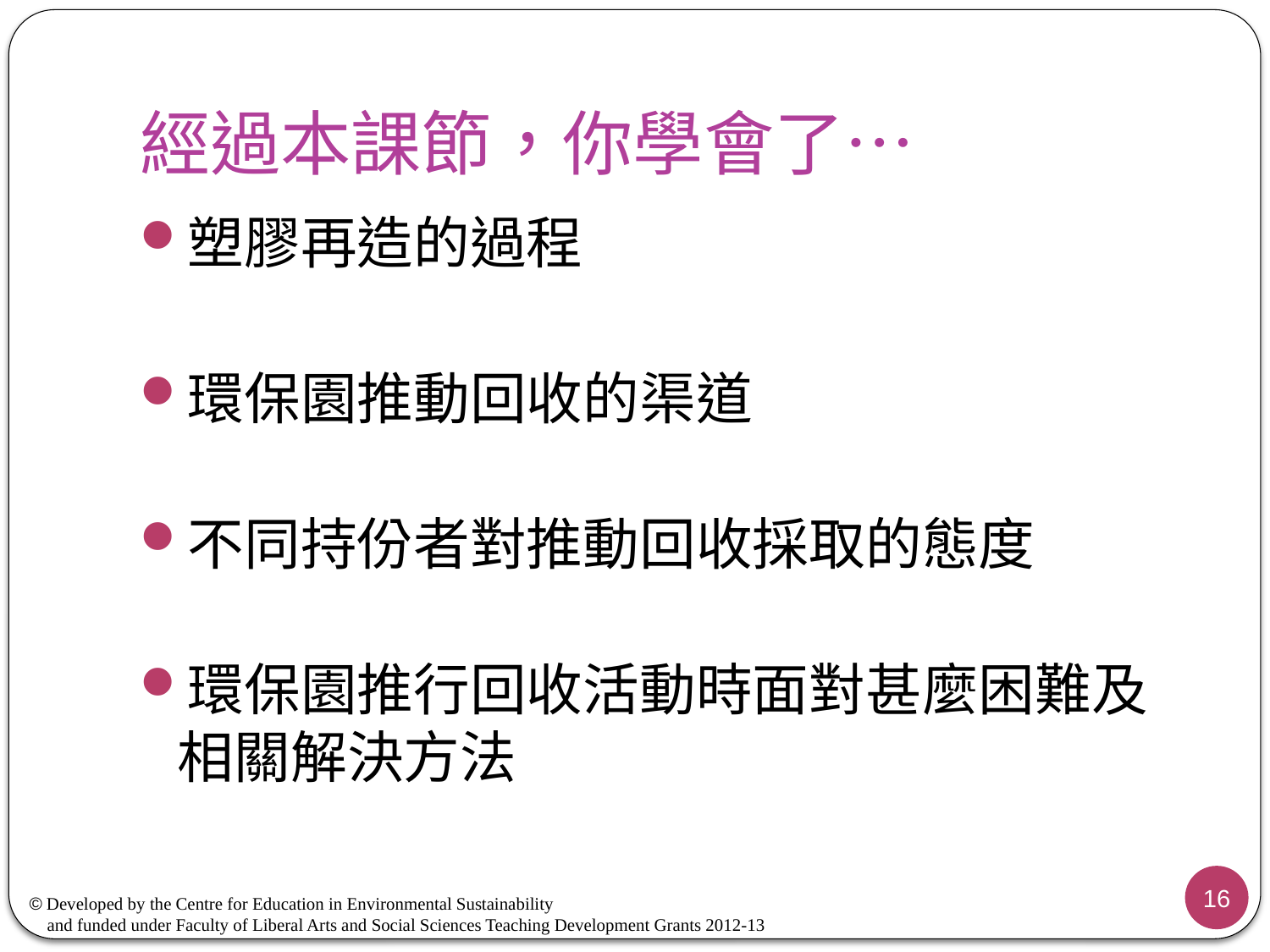

# 經過本課節，你學會了…
塑膠再造的過程

環保園推動回收的渠道
不同持份者對推動回收採取的態度
環保園推行回收活動時面對甚麼困難及相關解決方法
16
© Developed by the Centre for Education in Environmental Sustainability
    and funded under Faculty of Liberal Arts and Social Sciences Teaching Development Grants 2012-13